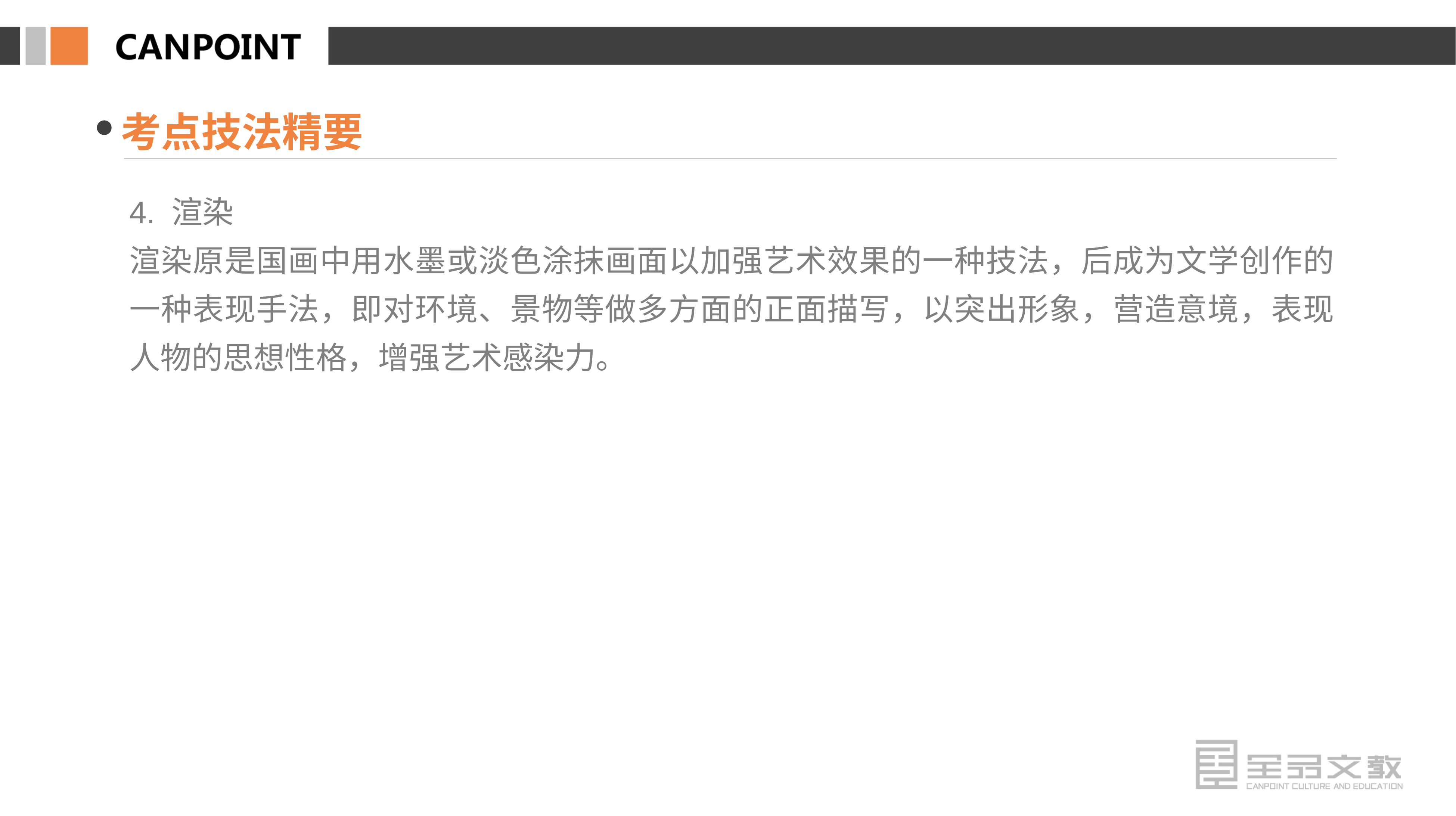

考点技法精要

4. 渲染
渲染原是国画中用水墨或淡色涂抹画面以加强艺术效果的一种技法，后成为文学创作的一种表现手法，即对环境、景物等做多方面的正面描写，以突出形象，营造意境，表现人物的思想性格，增强艺术感染力。